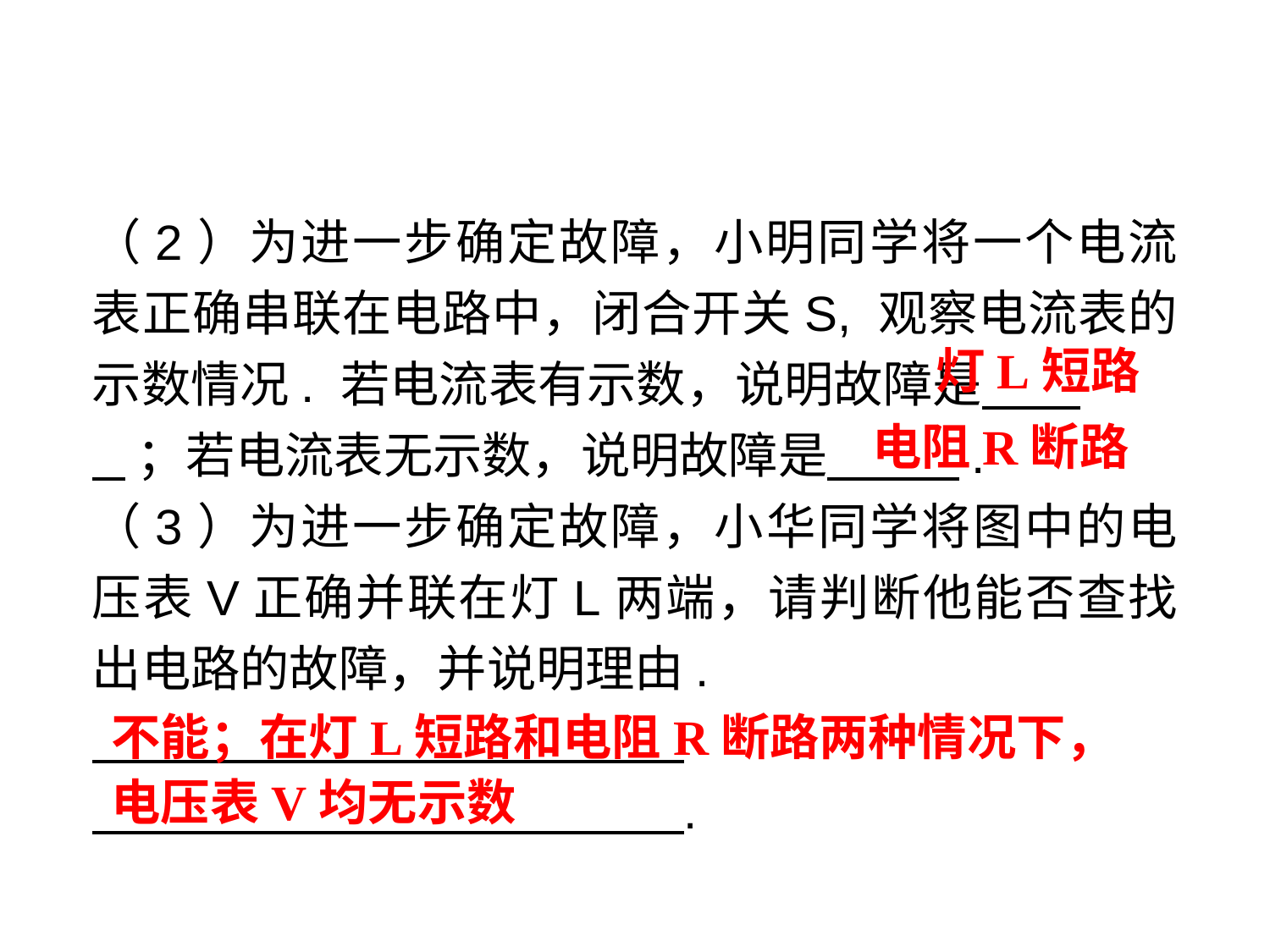

（2）为进一步确定故障，小明同学将一个电流表正确串联在电路中，闭合开关S, 观察电流表的示数情况. 若电流表有示数，说明故障是         ；
   ；若电流表无示数，说明故障是            .
（3）为进一步确定故障，小华同学将图中的电压表V正确并联在灯L两端，请判断他能否查找出电路的故障，并说明理由.
                                           .
                                           .
灯L短路
电阻R断路
不能；在灯L短路和电阻R断路两种情况下，电压表V均无示数